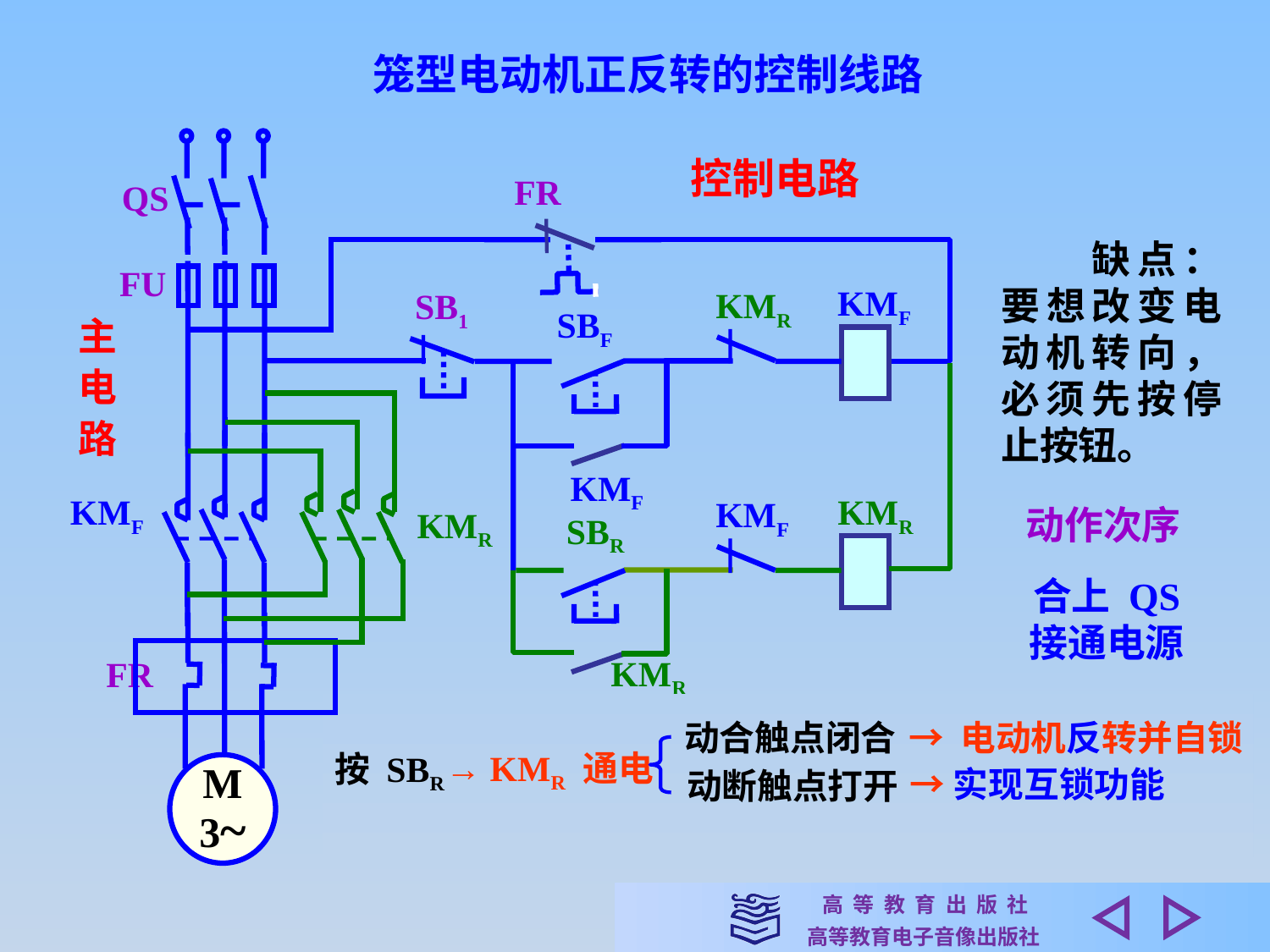

笼型电动机正反转的控制线路

控制电路
FR
QS

　　缺点：要想改变电动机转向，必须先按停止按钮。

FU

KMF
KMR
SB1
SBF
主电路

KMF
KMF
KMR
KMF

动作次序
KMR
SBR

合上 QS
接通电源

KMR
FR

按 SBR
动合触点闭合
→ 电机正转并自锁
动合触点闭合
→ 电动机反转并自锁

→ KMF 通电
按 SBF
动断触点打开
→ 实现互锁功能

→ KMR 通电

M
3~
→实现互锁功能
动断触点打开
按 SB1 → KMF 断电→ 电机停转